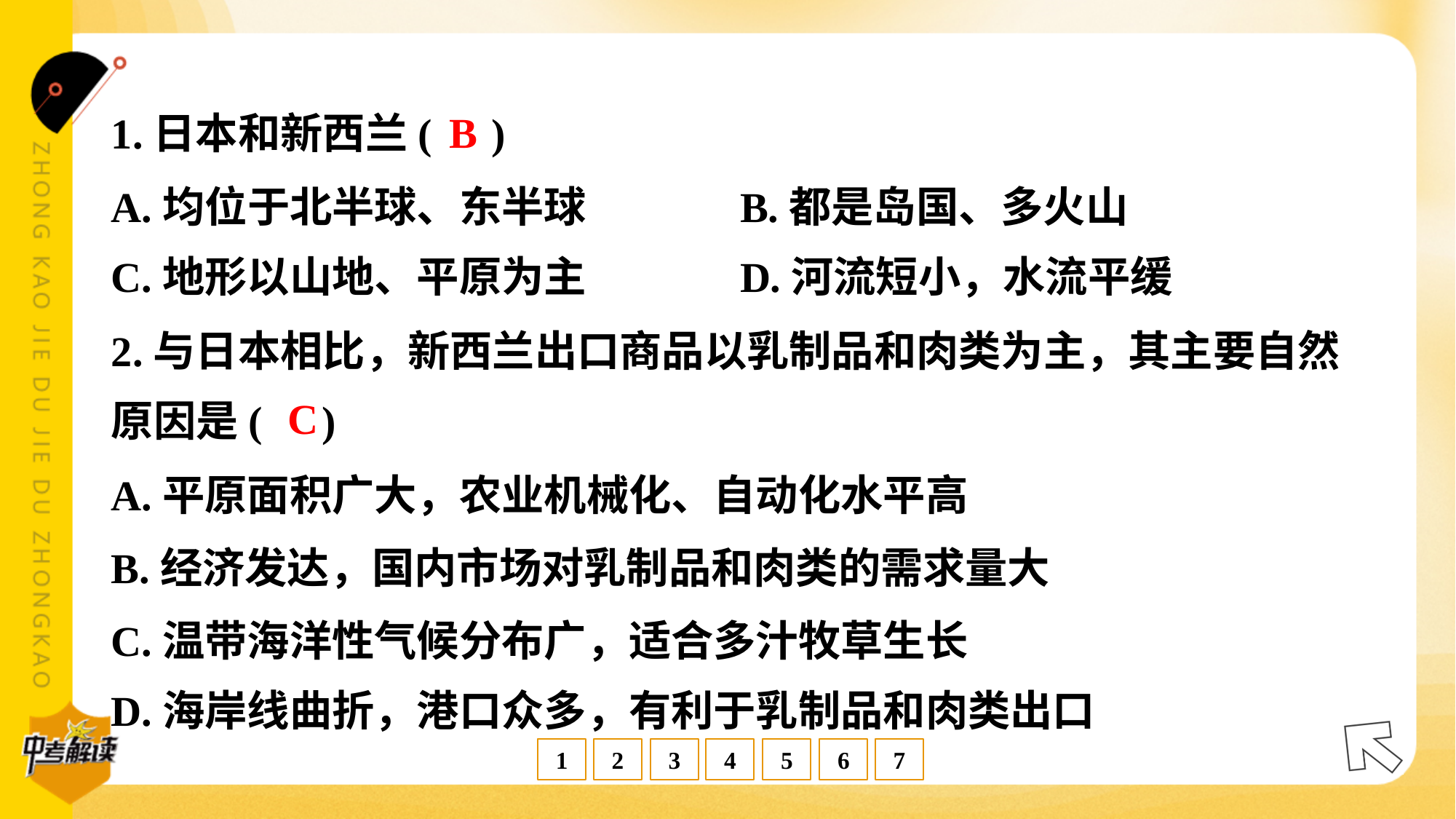

B
1.日本和新西兰(     )
A.均位于北半球、东半球	B.都是岛国、多火山
C.地形以山地、平原为主	D.河流短小，水流平缓
2.与日本相比，新西兰出口商品以乳制品和肉类为主，其主要自然
原因是(     )
C
A.平原面积广大，农业机械化、自动化水平高
B.经济发达，国内市场对乳制品和肉类的需求量大
C.温带海洋性气候分布广，适合多汁牧草生长
D.海岸线曲折，港口众多，有利于乳制品和肉类出口